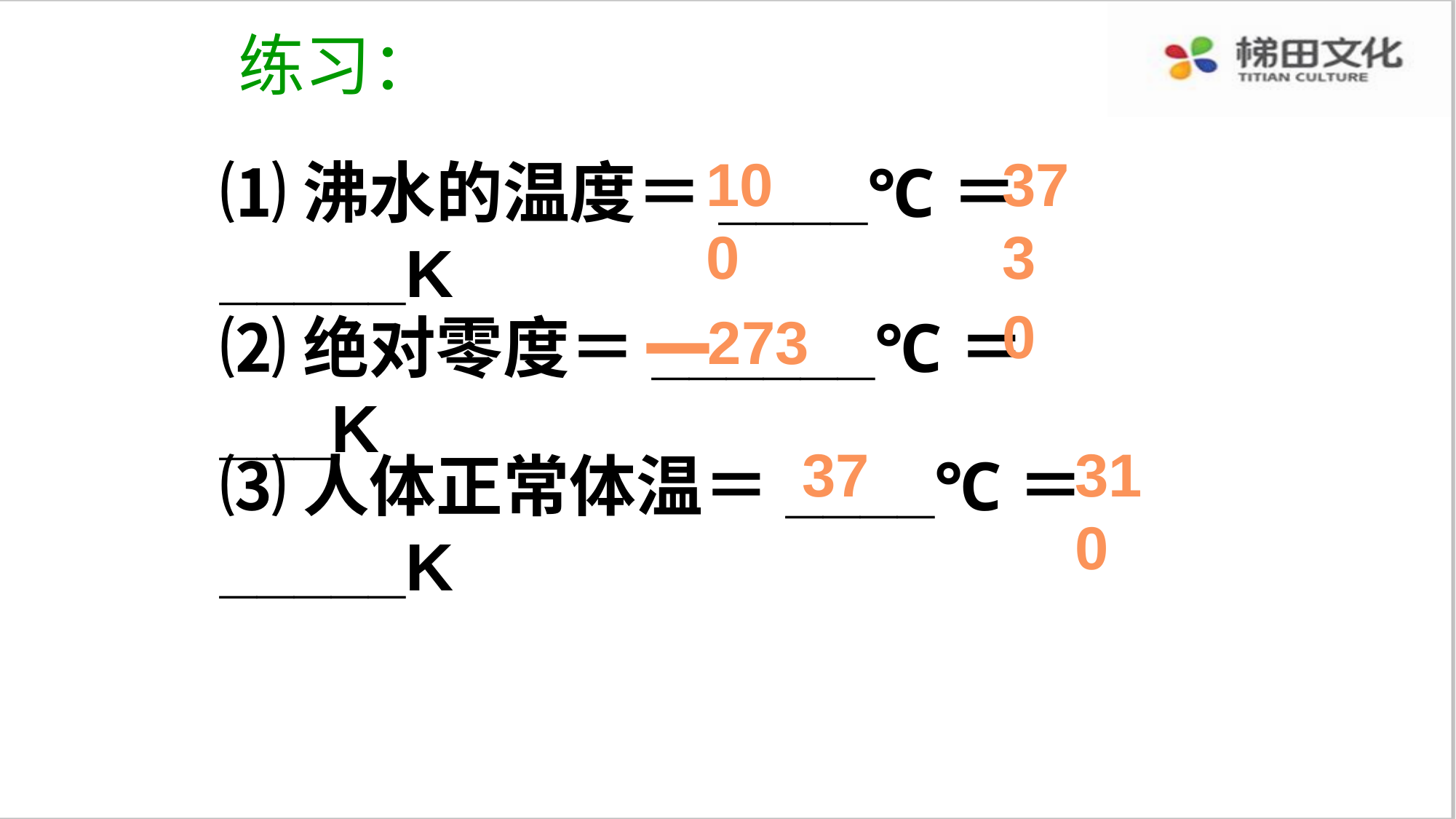

练习：
100
373
⑴沸水的温度＝____℃＝_____K
0
—273
⑵绝对零度＝______℃＝___K
310
37
⑶人体正常体温＝____℃＝_____K